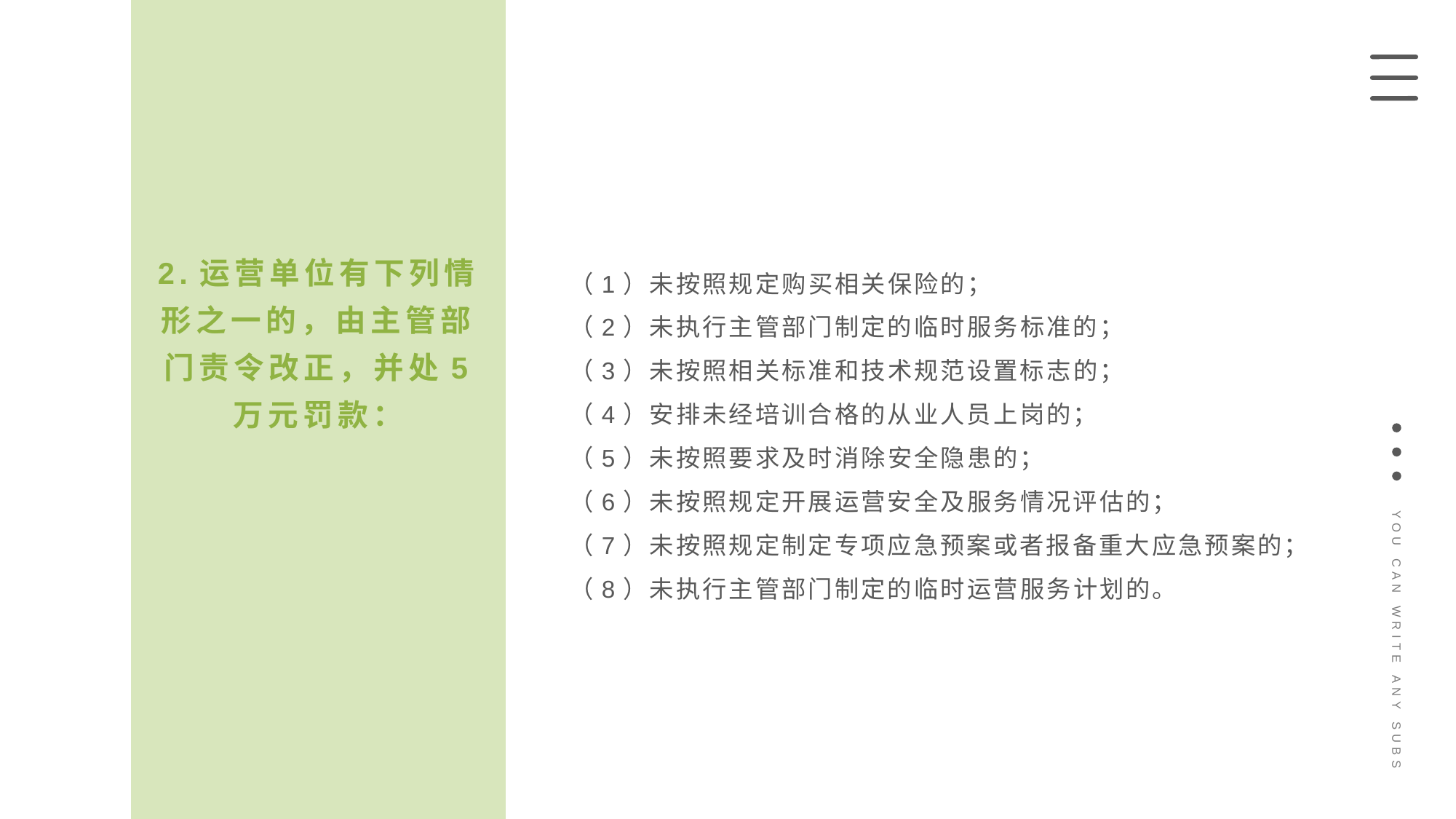

2.运营单位有下列情形之一的，由主管部门责令改正，并处5 万元罚款：
（1）未按照规定购买相关保险的；
（2）未执行主管部门制定的临时服务标准的；
（3）未按照相关标准和技术规范设置标志的；
（4）安排未经培训合格的从业人员上岗的；
（5）未按照要求及时消除安全隐患的；
（6）未按照规定开展运营安全及服务情况评估的；
（7）未按照规定制定专项应急预案或者报备重大应急预案的；
（8）未执行主管部门制定的临时运营服务计划的。

YOU CAN WRITE ANY SUBS